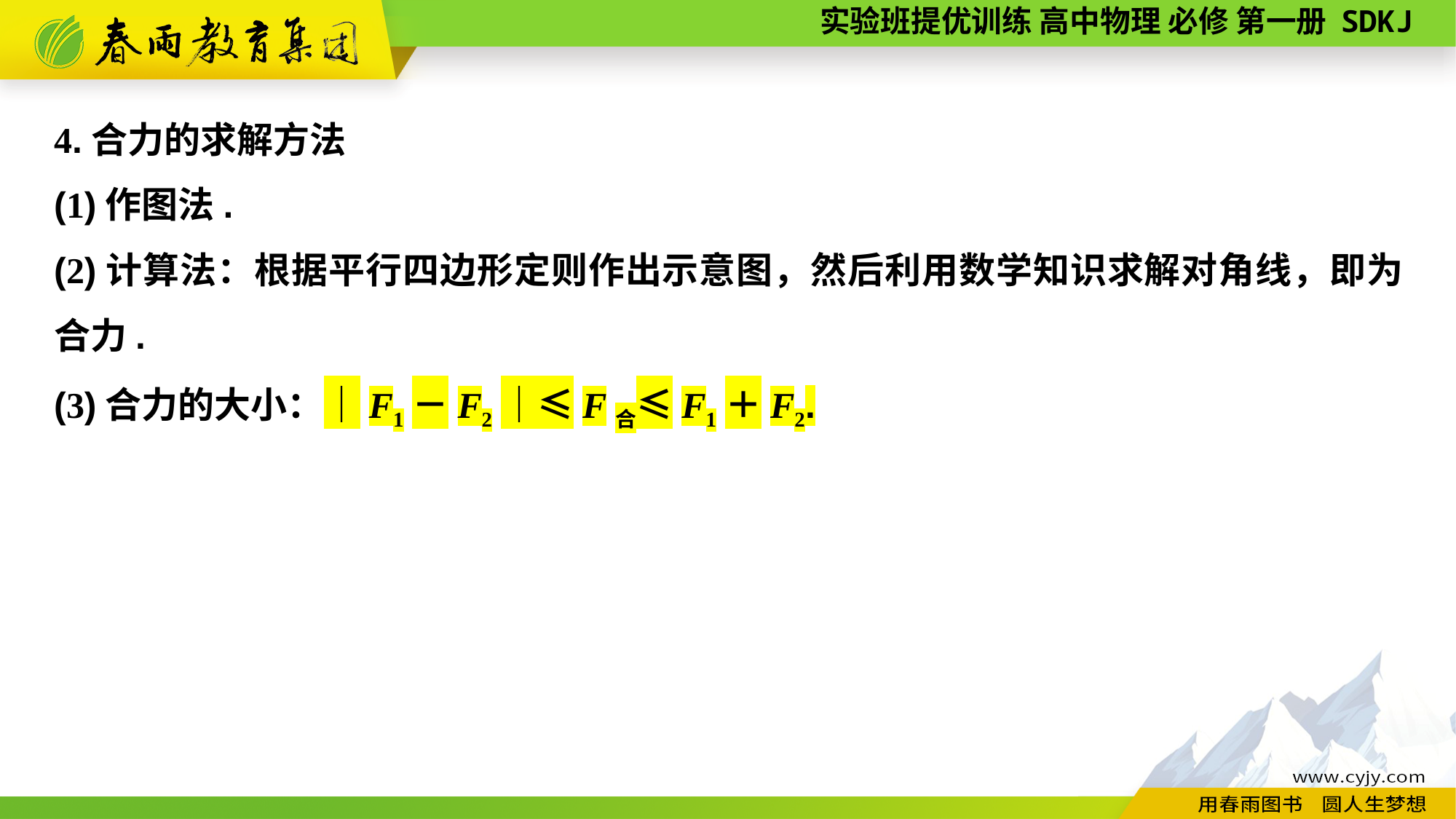

4.合力的求解方法
(1)作图法.
(2)计算法：根据平行四边形定则作出示意图，然后利用数学知识求解对角线，即为合力.
(3)合力的大小：｜F1－F2｜≤F合≤F1＋F2.